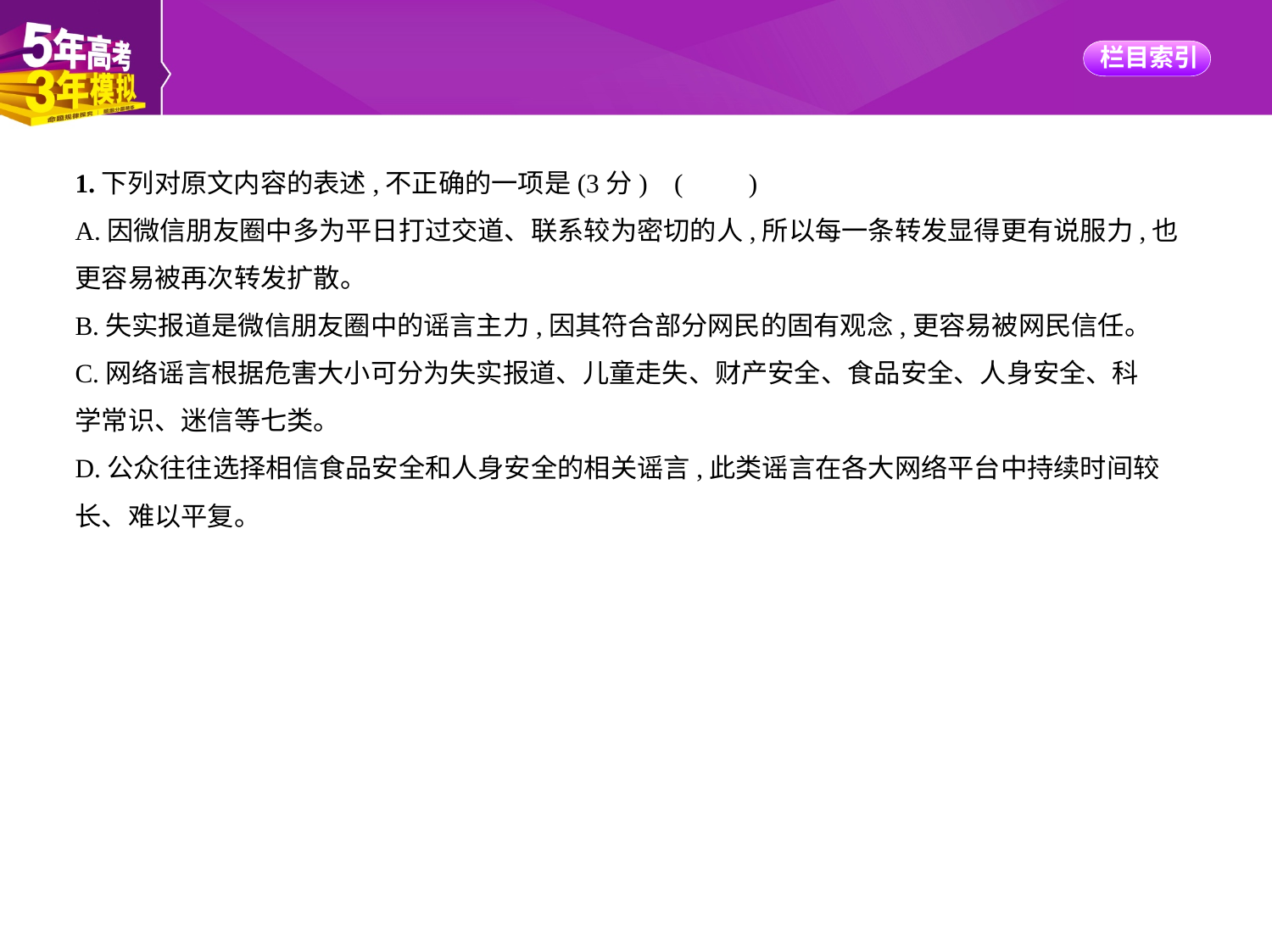

1.下列对原文内容的表述,不正确的一项是(3分) (　　)
A.因微信朋友圈中多为平日打过交道、联系较为密切的人,所以每一条转发显得更有说服力,也
更容易被再次转发扩散。
B.失实报道是微信朋友圈中的谣言主力,因其符合部分网民的固有观念,更容易被网民信任。
C.网络谣言根据危害大小可分为失实报道、儿童走失、财产安全、食品安全、人身安全、科
学常识、迷信等七类。
D.公众往往选择相信食品安全和人身安全的相关谣言,此类谣言在各大网络平台中持续时间较
长、难以平复。